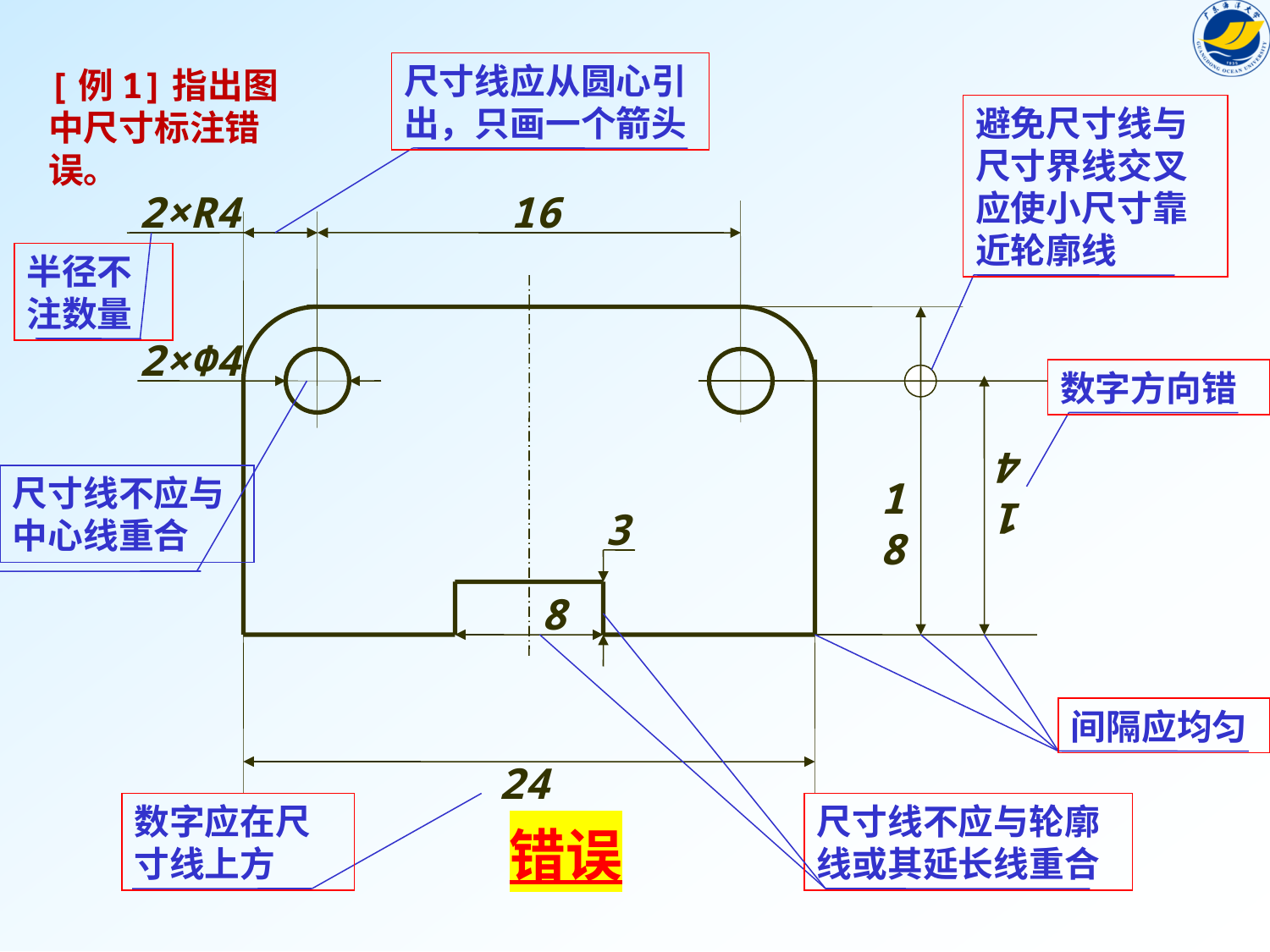

尺寸线应从圆心引出，只画一个箭头

[例1]指出图中尺寸标注错误。
避免尺寸线与尺寸界线交叉应使小尺寸靠近轮廓线

2×R4
16

半径不注数量

2×Φ4

数字方向错

尺寸线不应与中心线重合

18
14
3

8

尺寸线不应与轮廓线或其延长线重合

间隔应均匀
24

数字应在尺寸线上方

错误